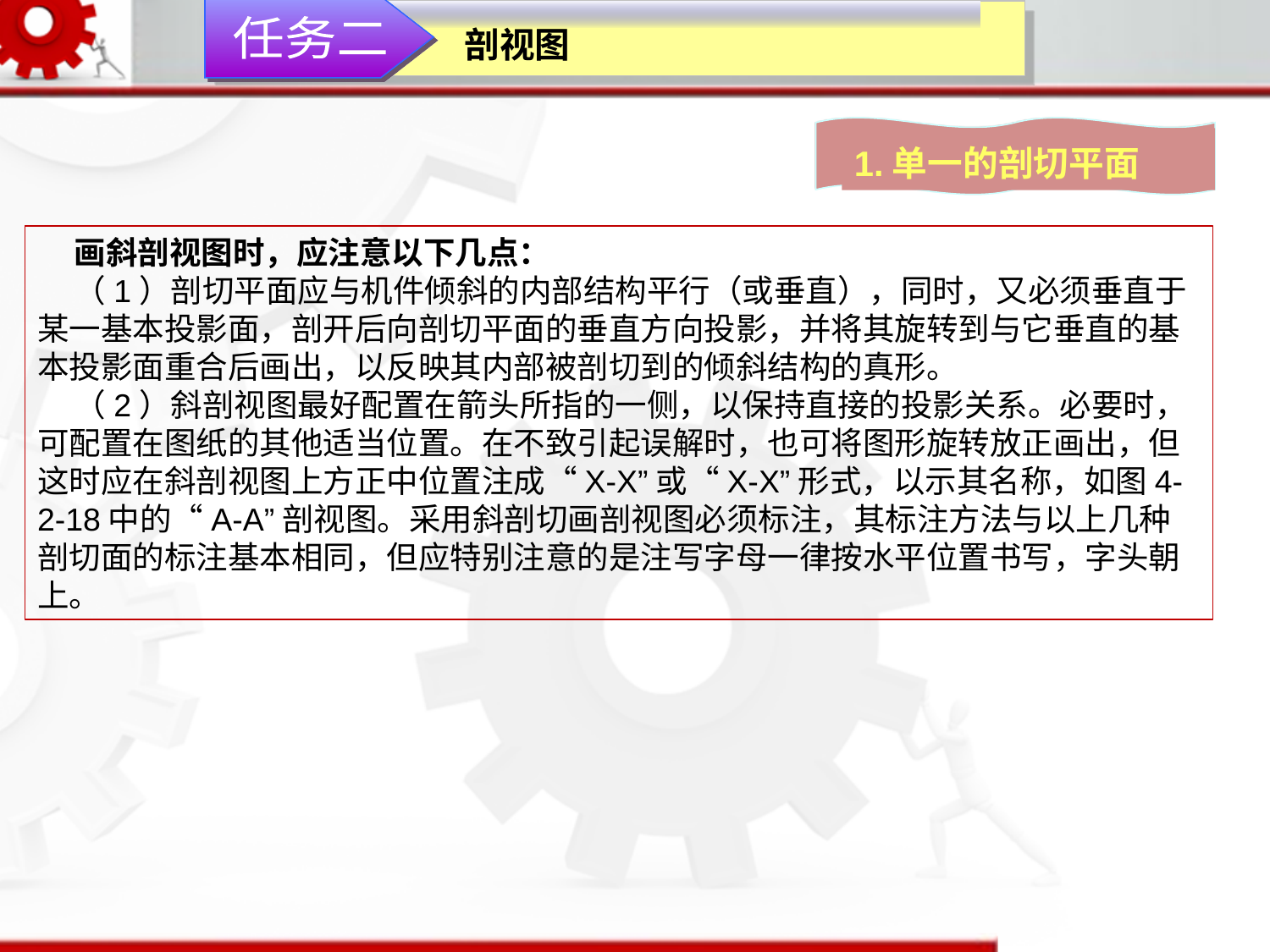

任务二
剖视图

1.单一的剖切平面
画斜剖视图时，应注意以下几点：
（1）剖切平面应与机件倾斜的内部结构平行（或垂直），同时，又必须垂直于某一基本投影面，剖开后向剖切平面的垂直方向投影，并将其旋转到与它垂直的基本投影面重合后画出，以反映其内部被剖切到的倾斜结构的真形。
（2）斜剖视图最好配置在箭头所指的一侧，以保持直接的投影关系。必要时，可配置在图纸的其他适当位置。在不致引起误解时，也可将图形旋转放正画出，但这时应在斜剖视图上方正中位置注成“X-X”或“X-X”形式，以示其名称，如图4-2-18中的“A-A”剖视图。采用斜剖切画剖视图必须标注，其标注方法与以上几种剖切面的标注基本相同，但应特别注意的是注写字母一律按水平位置书写，字头朝上。